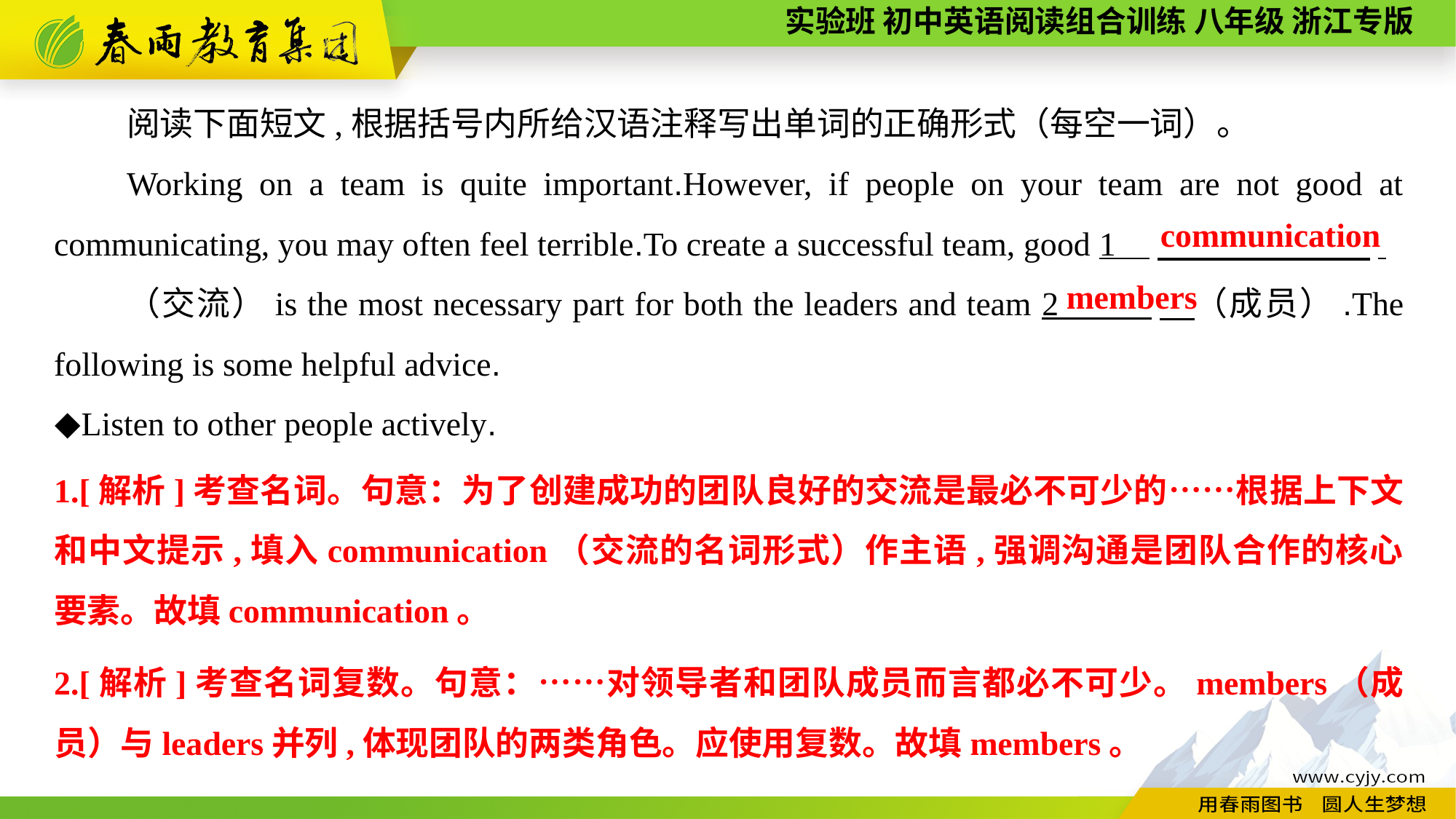

阅读下面短文,根据括号内所给汉语注释写出单词的正确形式（每空一词）。
Working on a team is quite important.However, if people on your team are not good at communicating, you may often feel terrible.To create a successful team, good 1    　                        .
（交流）is the most necessary part for both the leaders and team 2         　（成员）.The following is some helpful advice.
◆Listen to other people actively.
communication
members
1.[解析]考查名词。句意：为了创建成功的团队良好的交流是最必不可少的……根据上下文和中文提示,填入communication（交流的名词形式）作主语,强调沟通是团队合作的核心要素。故填communication。
2.[解析]考查名词复数。句意：……对领导者和团队成员而言都必不可少。members（成员）与leaders并列,体现团队的两类角色。应使用复数。故填members。